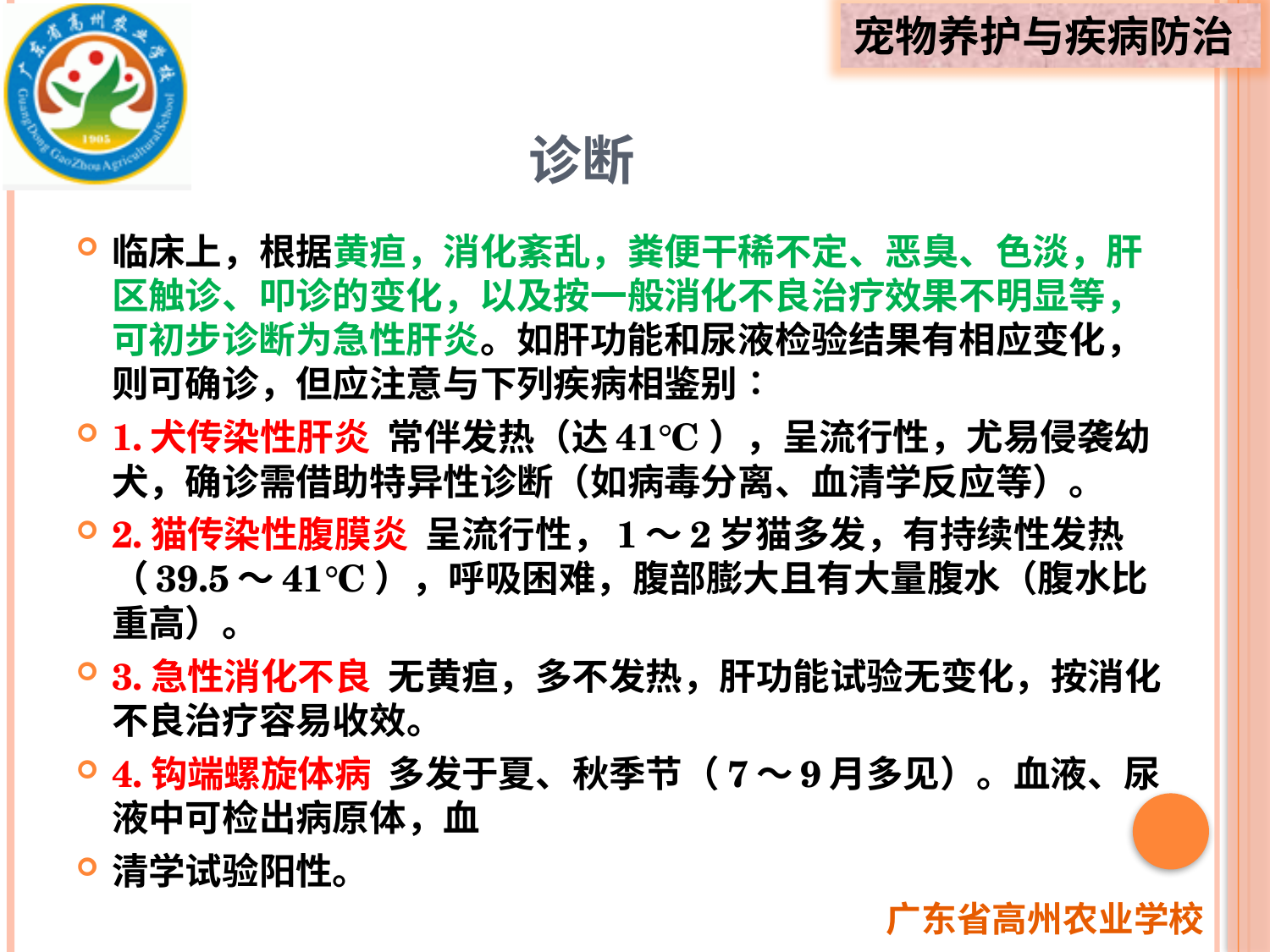

# 诊断
临床上，根据黄疸，消化紊乱，粪便干稀不定、恶臭、色淡，肝区触诊、叩诊的变化，以及按一般消化不良治疗效果不明显等，可初步诊断为急性肝炎。如肝功能和尿液检验结果有相应变化，则可确诊，但应注意与下列疾病相鉴别∶
1.犬传染性肝炎  常伴发热（达41℃），呈流行性，尤易侵袭幼犬，确诊需借助特异性诊断（如病毒分离、血清学反应等）。
2.猫传染性腹膜炎  呈流行性，1～2岁猫多发，有持续性发热（39.5～41℃），呼吸困难，腹部膨大且有大量腹水（腹水比重高）。
3.急性消化不良  无黄疸，多不发热，肝功能试验无变化，按消化不良治疗容易收效。
4.钩端螺旋体病  多发于夏、秋季节（7～9月多见）。血液、尿液中可检出病原体，血
清学试验阳性。